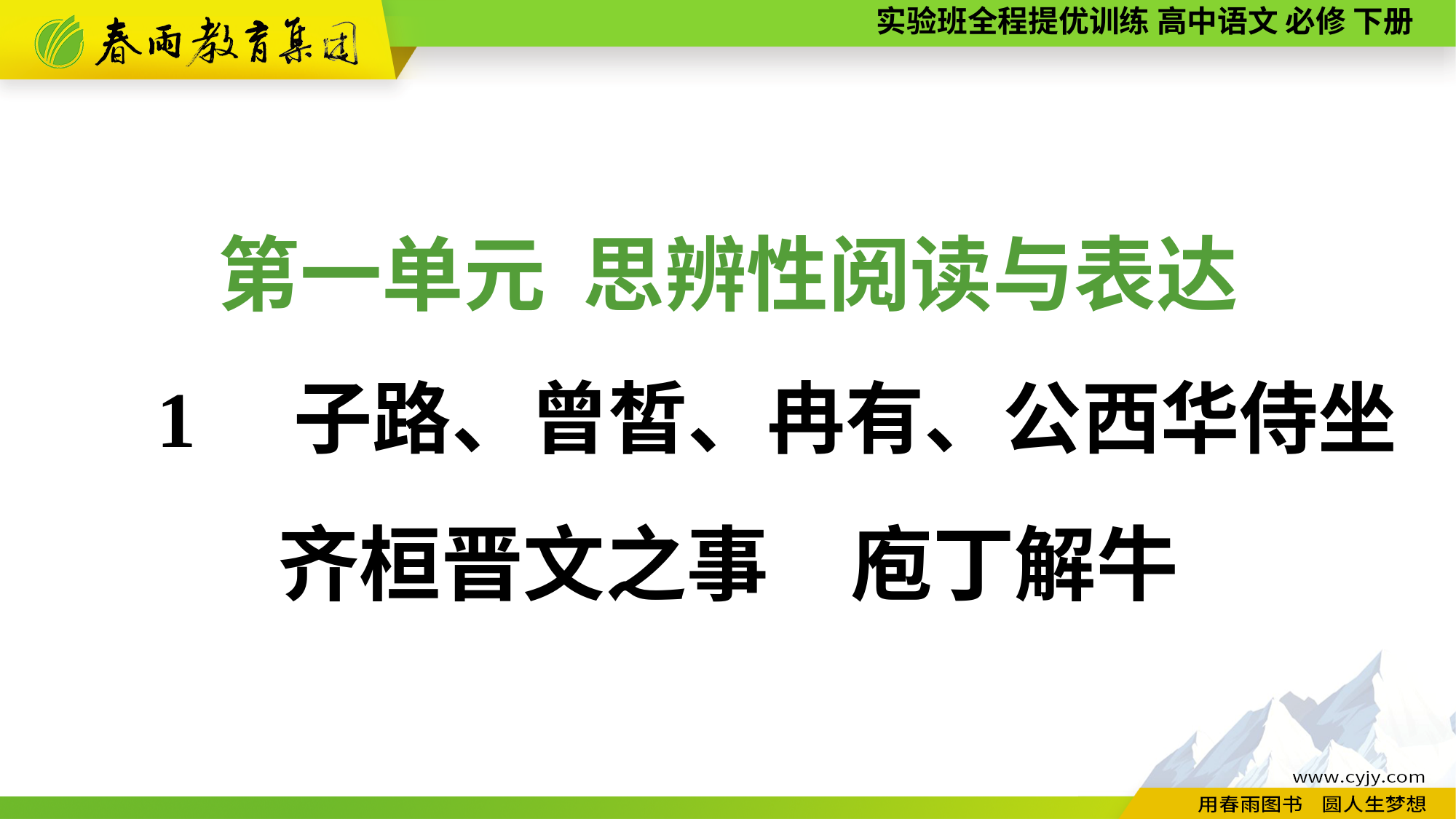

第一单元  思辨性阅读与表达
　1　子路、曾皙、冉有、公西华侍坐
齐桓晋文之事　庖丁解牛